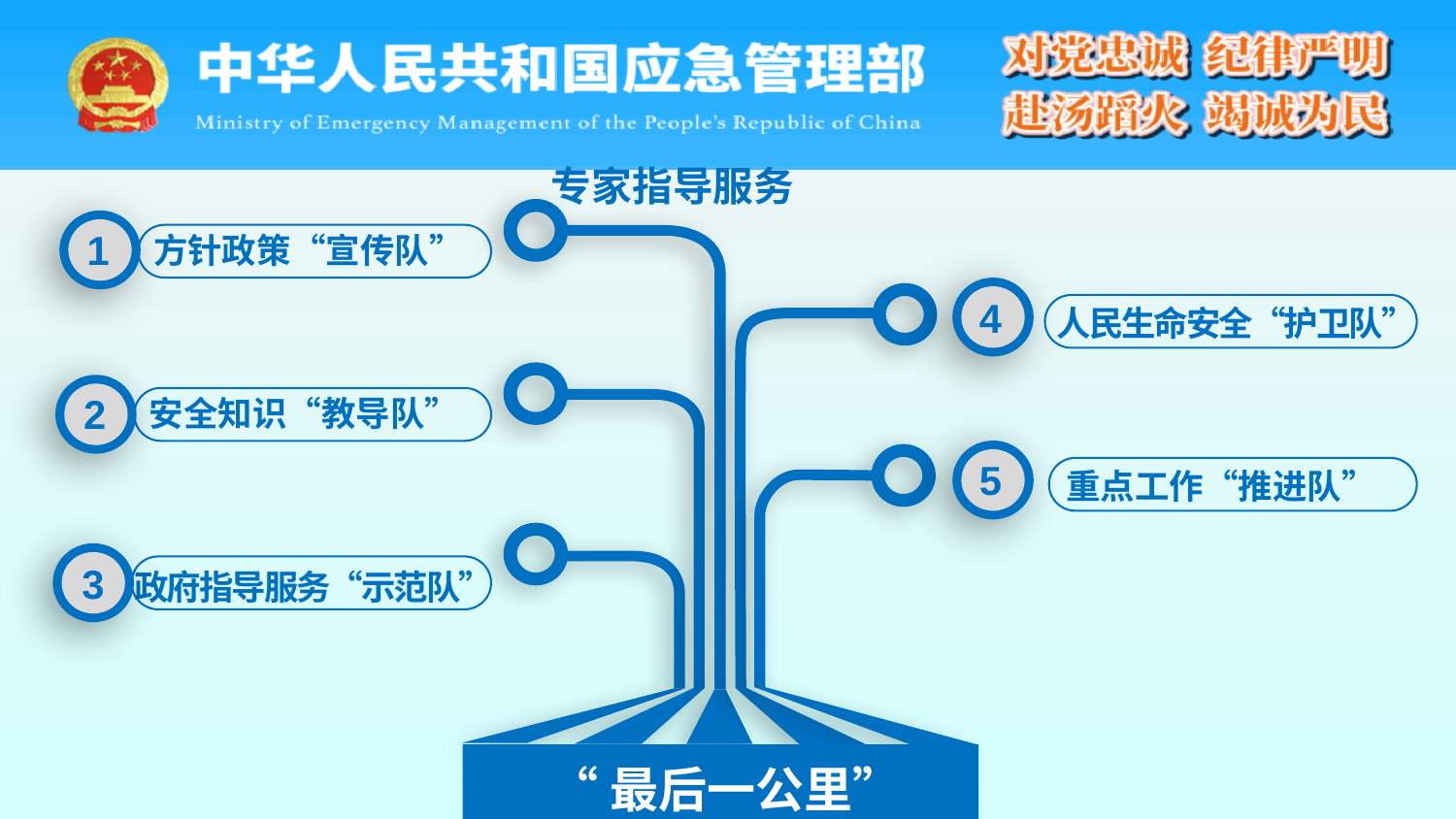

专家指导服务

1

方针政策“宣传队”

4

人民生命安全“护卫队”

2

安全知识“教导队”

5

重点工作“推进队”

3

政府指导服务“示范队”

“最后一公里”
82